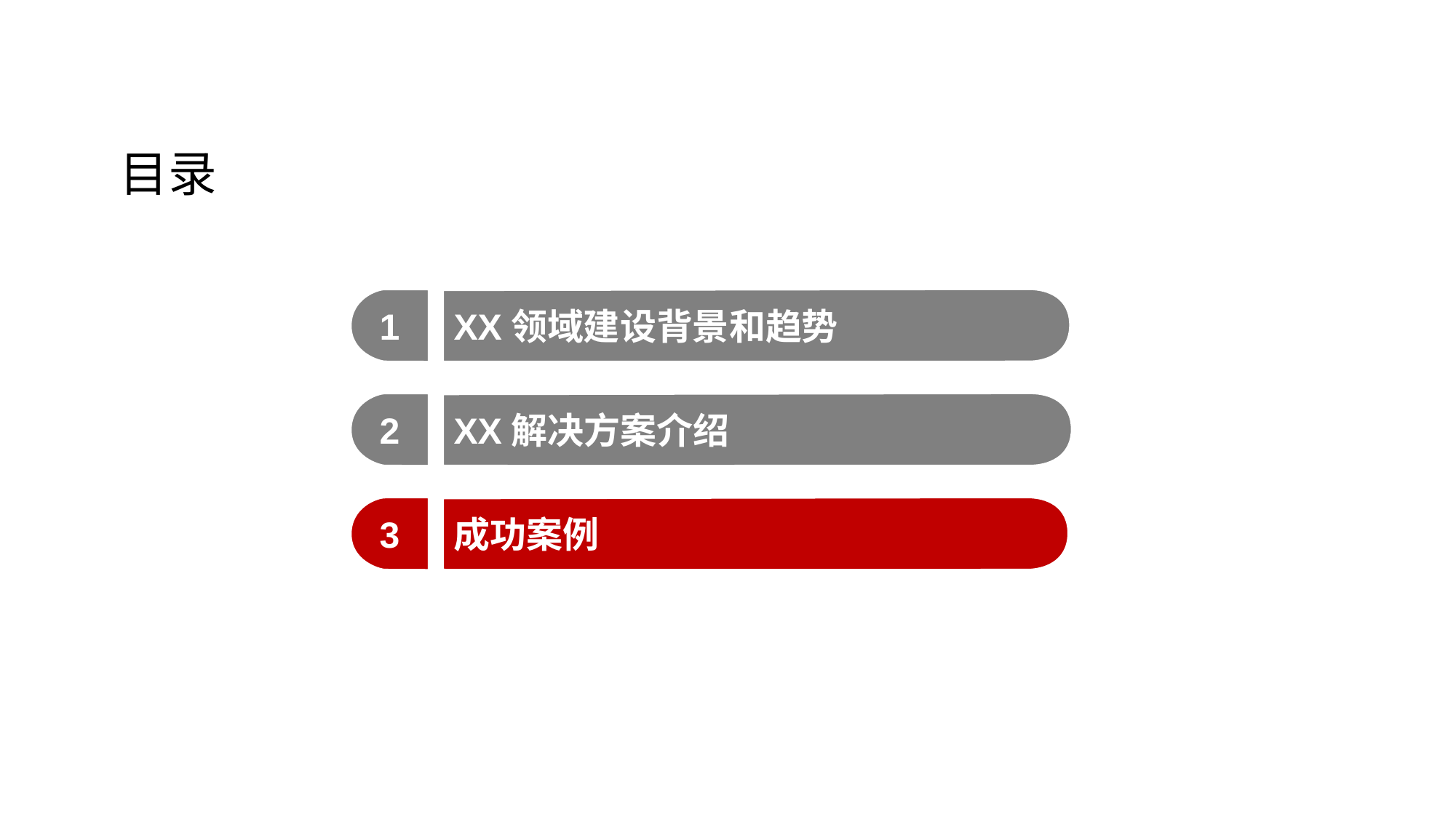

目录
1
XX领域建设背景和趋势
2
XX解决方案介绍
3
成功案例